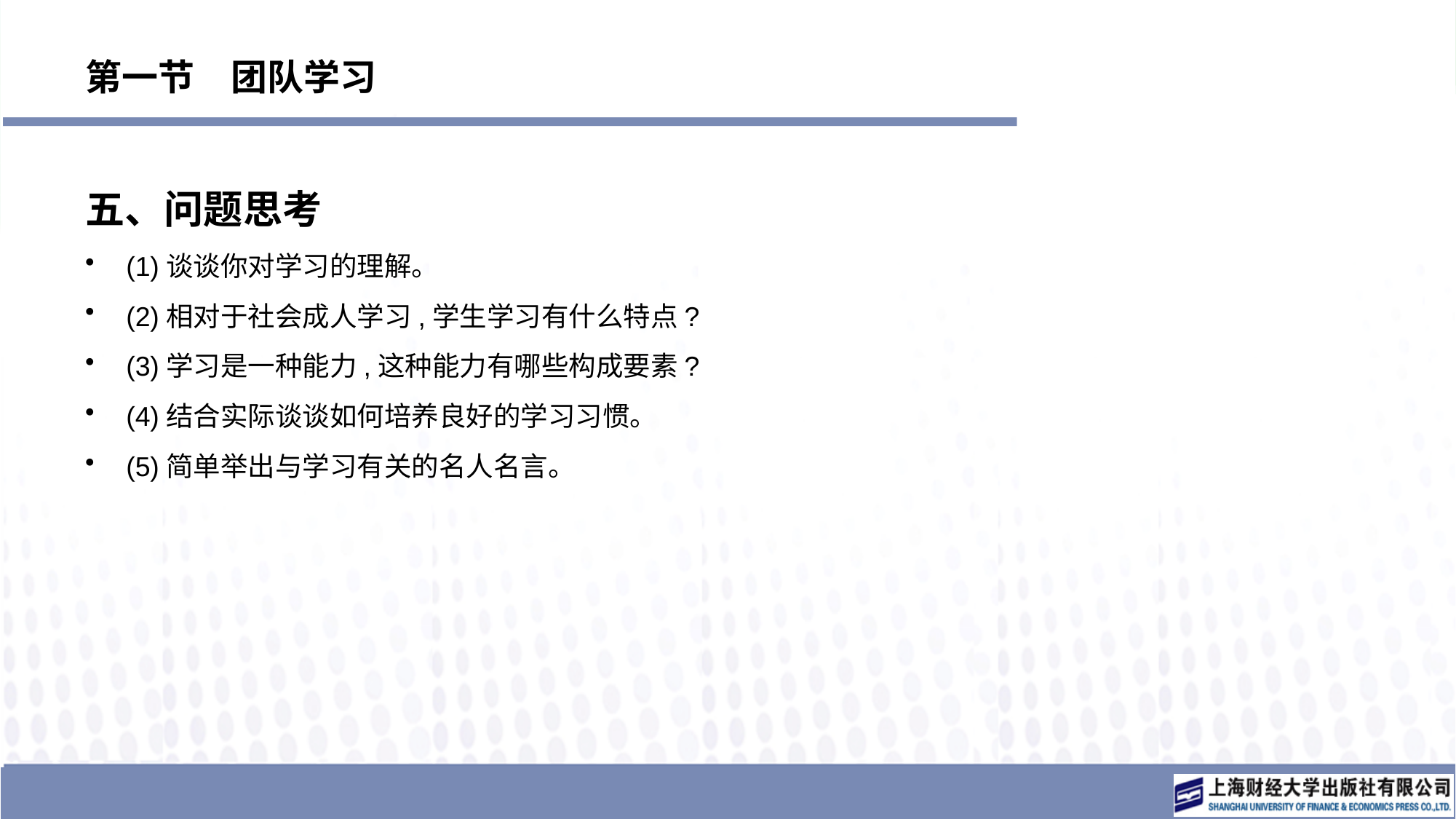

# 第一节　团队学习
五、问题思考
(1)谈谈你对学习的理解。
(2)相对于社会成人学习,学生学习有什么特点?
(3)学习是一种能力,这种能力有哪些构成要素?
(4)结合实际谈谈如何培养良好的学习习惯。
(5)简单举出与学习有关的名人名言。